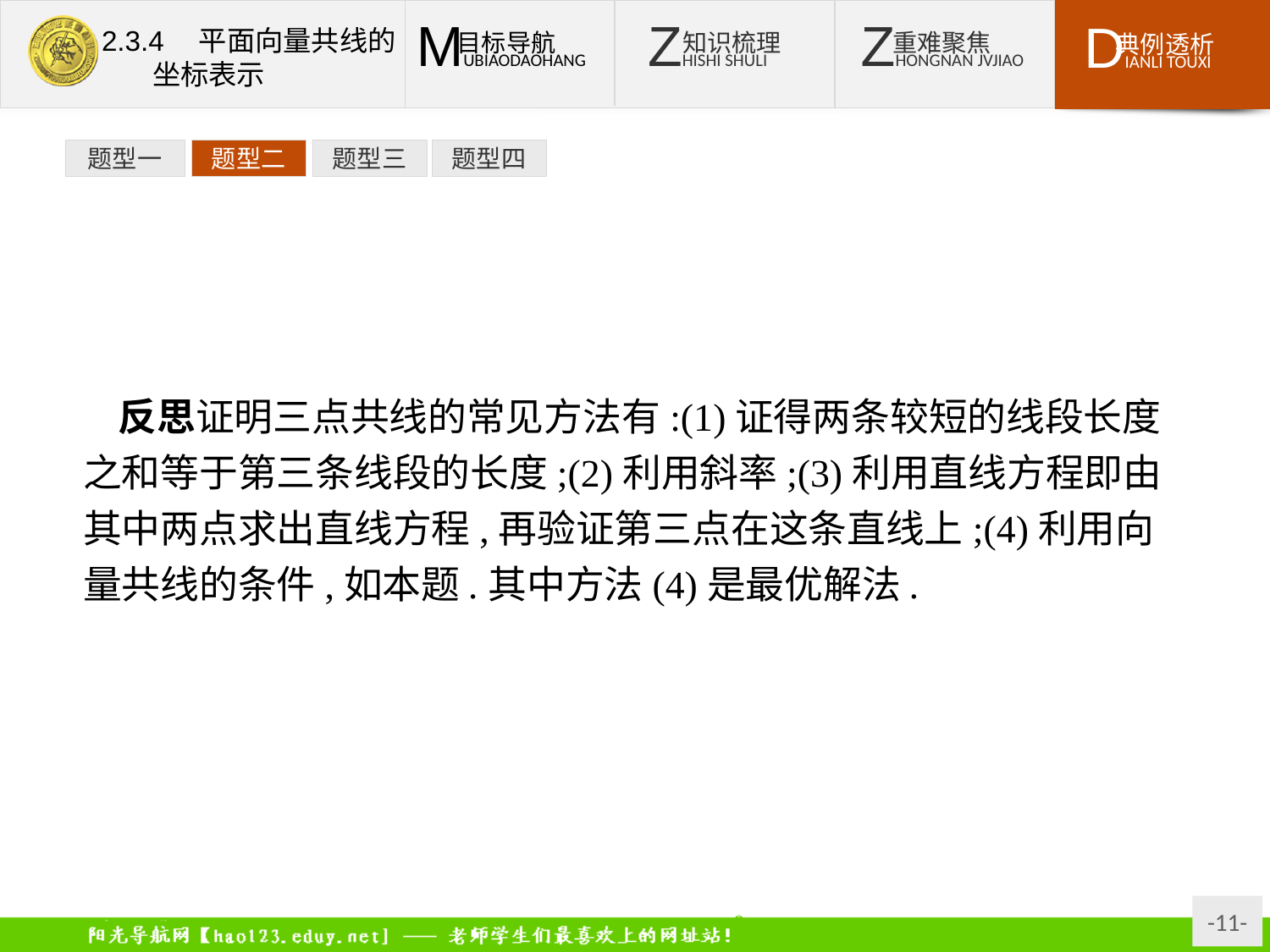

题型一
题型二
题型三
题型四
反思证明三点共线的常见方法有:(1)证得两条较短的线段长度之和等于第三条线段的长度;(2)利用斜率;(3)利用直线方程即由其中两点求出直线方程,再验证第三点在这条直线上;(4)利用向量共线的条件,如本题.其中方法(4)是最优解法.